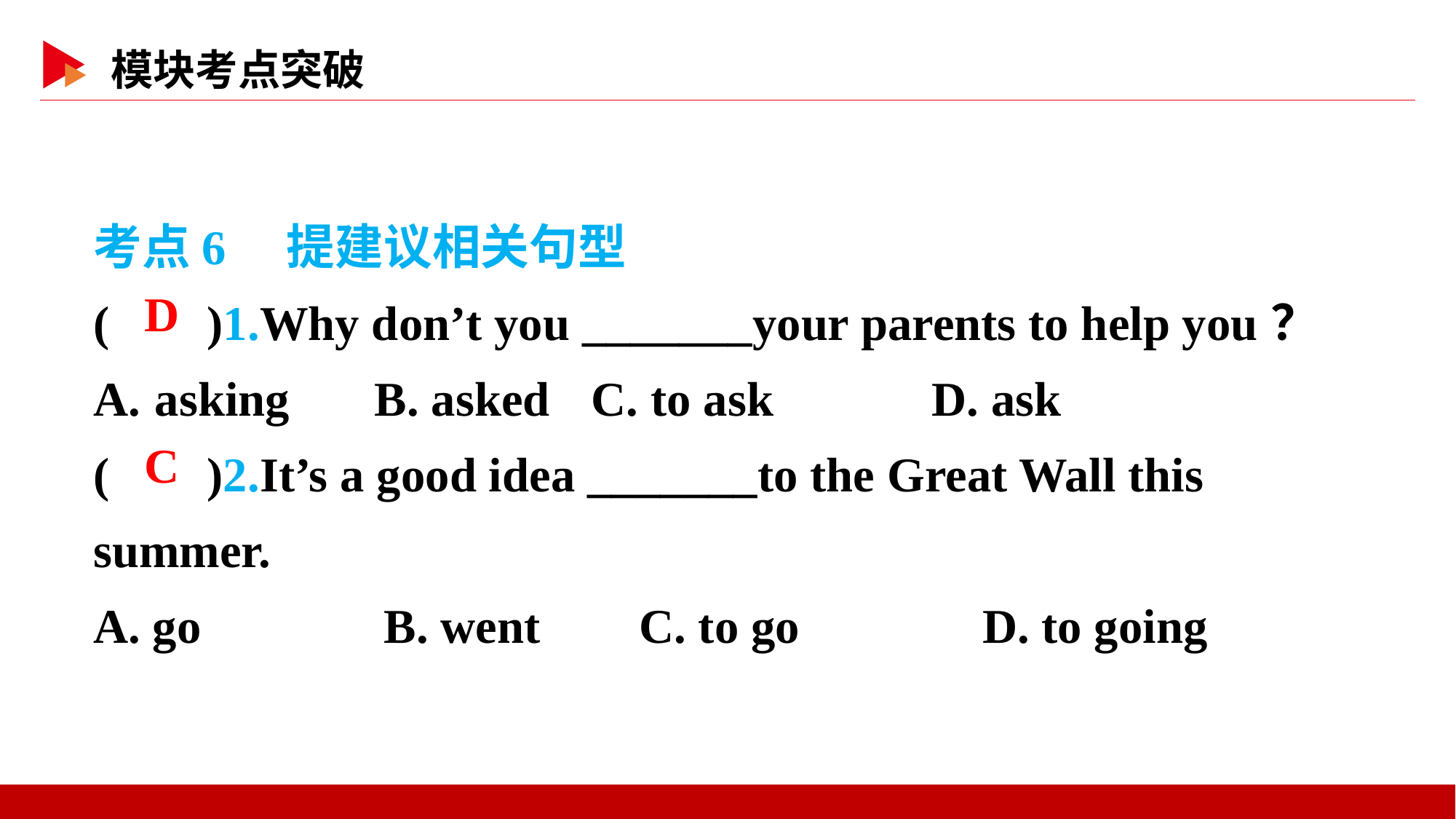

考点6　提建议相关句型
(        )1.Why don’t you _______your parents to help you？
asking       B. asked	C. to ask             D. ask
(        )2.It’s a good idea _______to the Great Wall this summer.
A. go               B. went	C. to go               D. to going
   D
   C